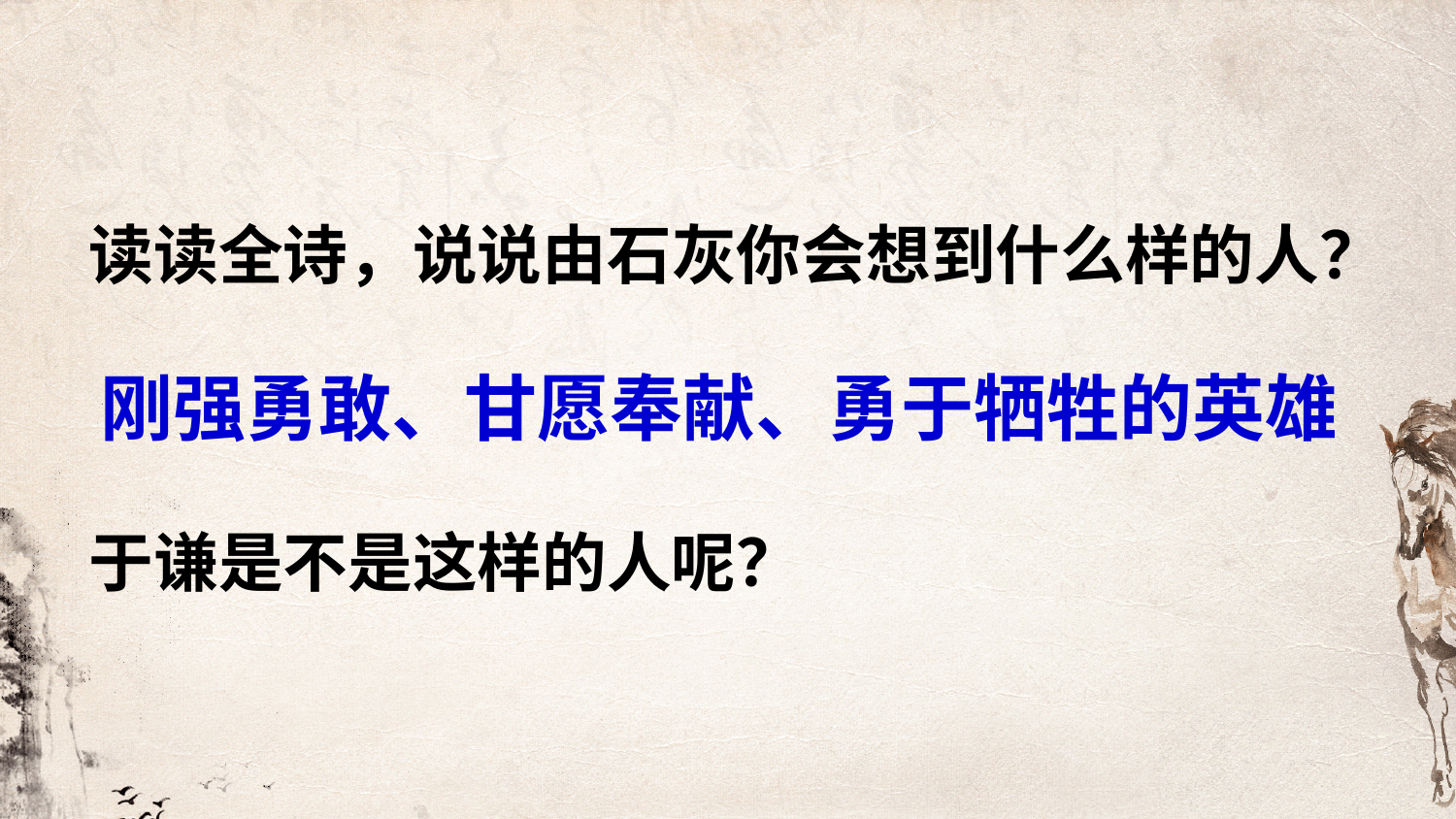

读读全诗，说说由石灰你会想到什么样的人？
刚强勇敢、甘愿奉献、勇于牺牲的英雄
于谦是不是这样的人呢？